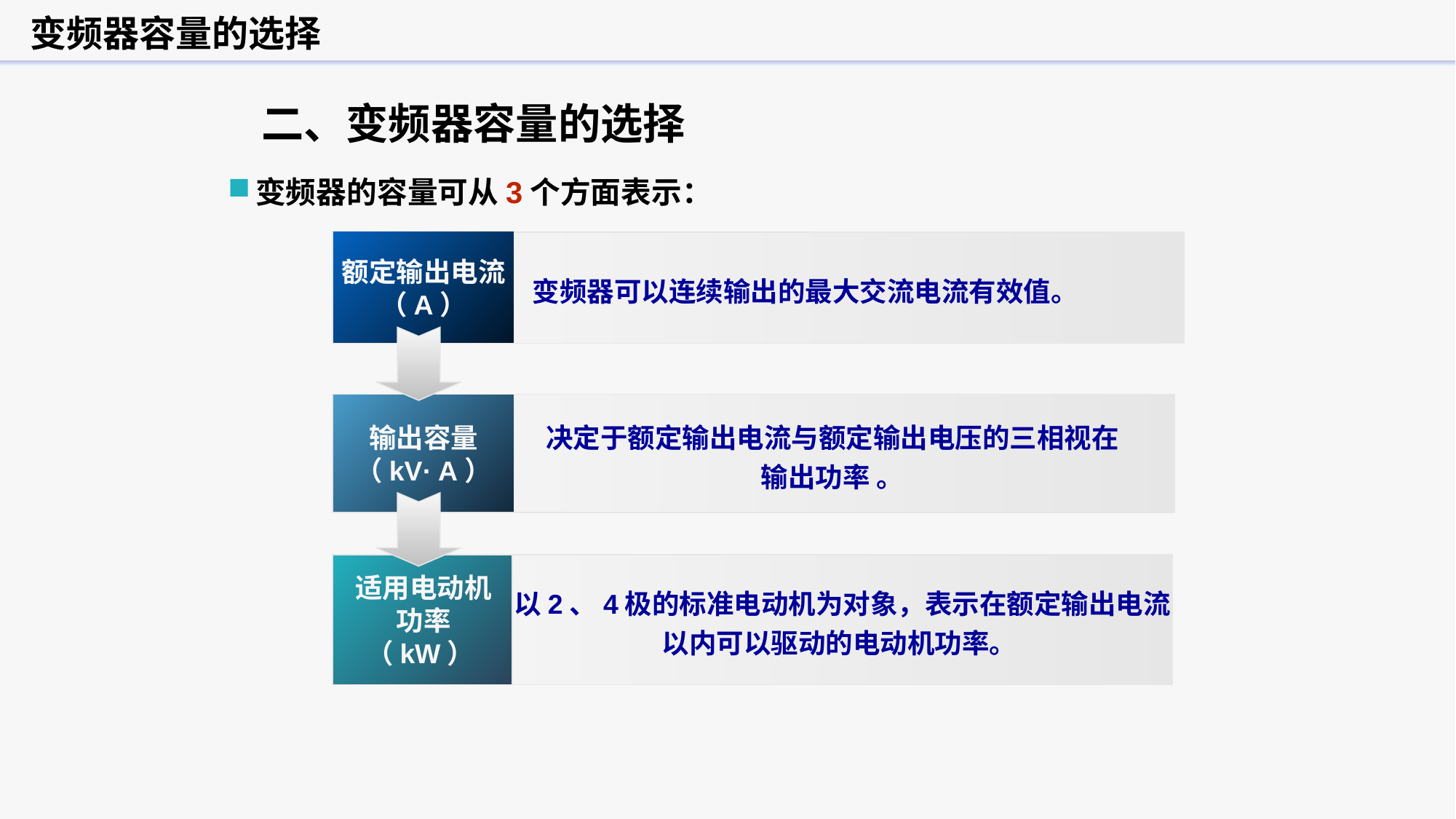

变频器容量的选择

二、变频器容量的选择

变频器的容量可从3个方面表示：
额定输出电流
（A）
变频器可以连续输出的最大交流电流有效值。

输出容量
（kV· A）
决定于额定输出电流与额定输出电压的三相视在
输出功率 。

适用电动机
功率
（kW）
以2、4极的标准电动机为对象，表示在额定输出电流
以内可以驱动的电动机功率。